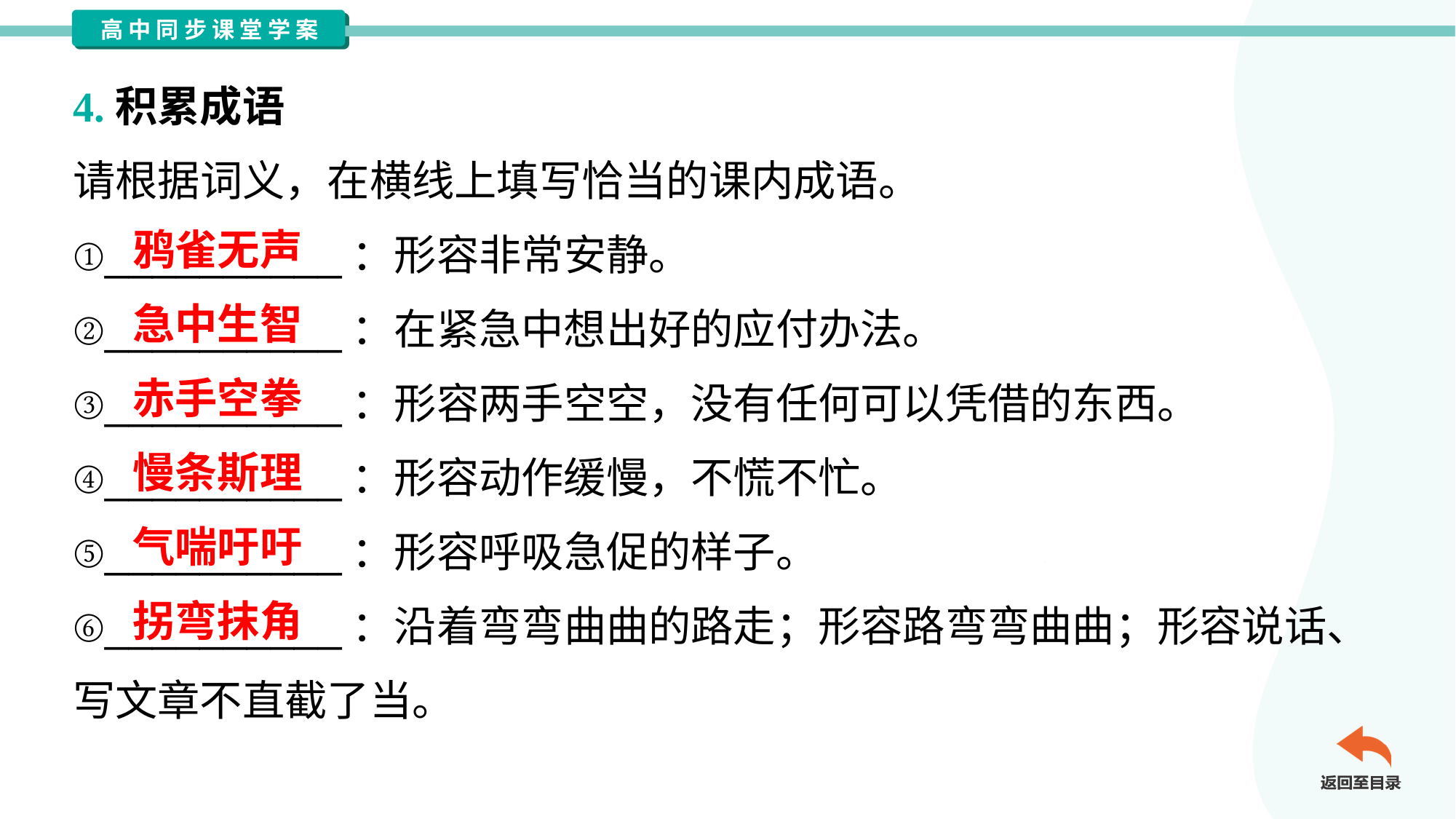

4.积累成语
请根据词义，在横线上填写恰当的课内成语。
①__________：形容非常安静。
②__________：在紧急中想出好的应付办法。
③__________：形容两手空空，没有任何可以凭借的东西。
④__________：形容动作缓慢，不慌不忙。
⑤__________：形容呼吸急促的样子。
⑥__________：沿着弯弯曲曲的路走；形容路弯弯曲曲；形容说话、
写文章不直截了当。
鸦雀无声
急中生智
赤手空拳
慢条斯理
气喘吁吁
拐弯抹角